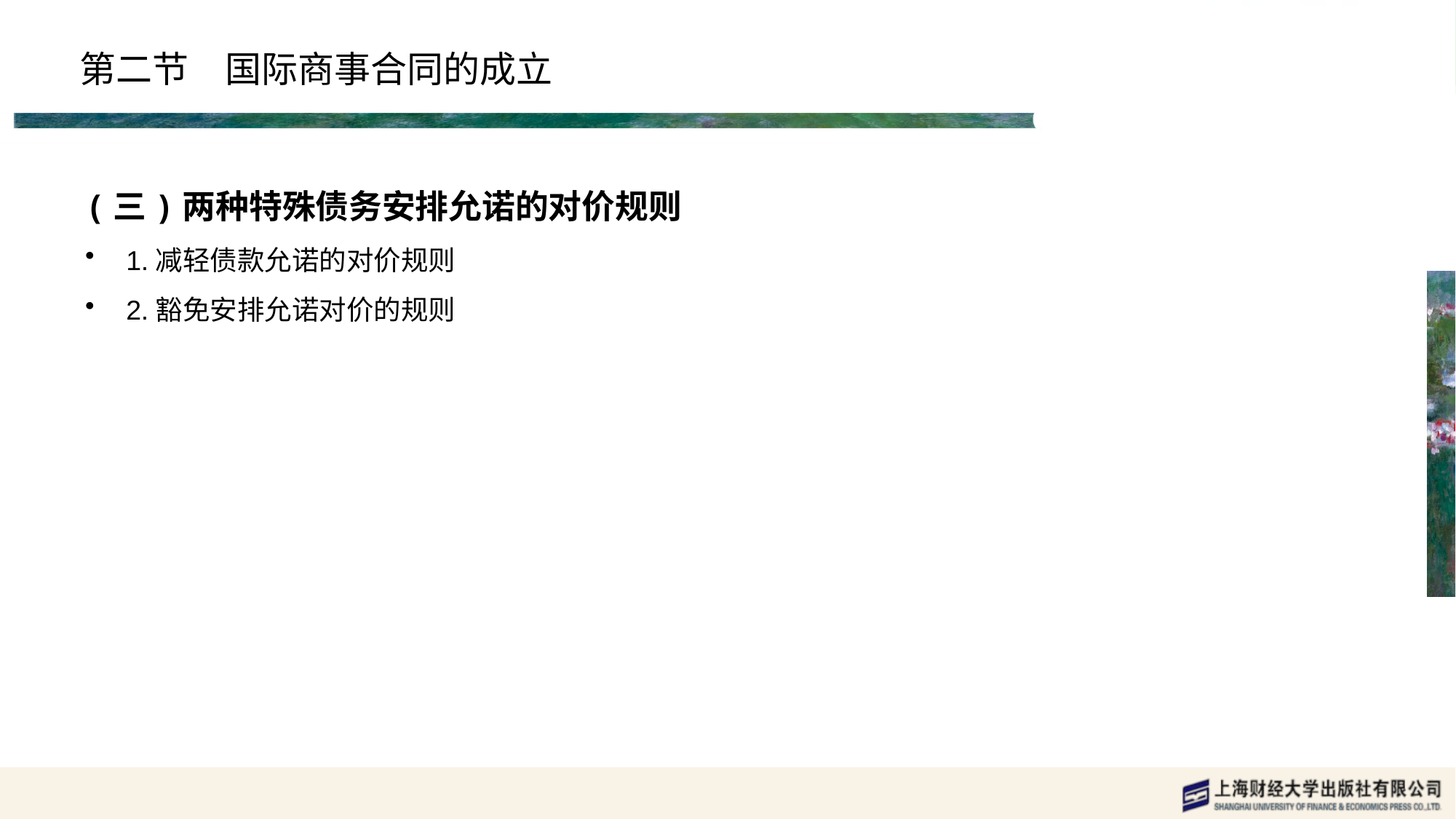

# 第二节　国际商事合同的成立
(三)两种特殊债务安排允诺的对价规则
1.减轻债款允诺的对价规则
2.豁免安排允诺对价的规则